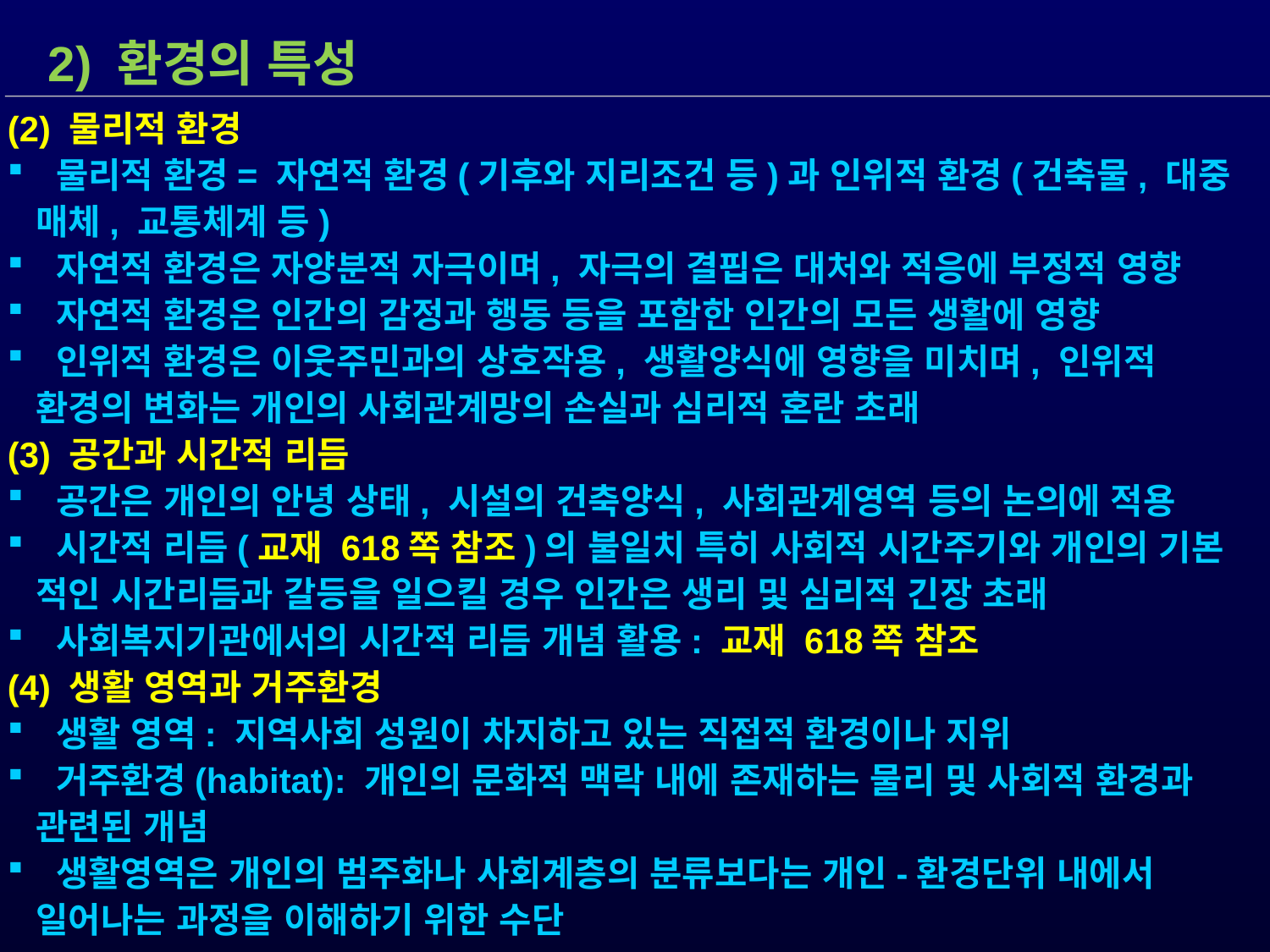

2) 환경의 특성
(2) 물리적 환경
 물리적 환경= 자연적 환경(기후와 지리조건 등)과 인위적 환경(건축물, 대중
  매체, 교통체계 등)
 자연적 환경은 자양분적 자극이며, 자극의 결핍은 대처와 적응에 부정적 영향
 자연적 환경은 인간의 감정과 행동 등을 포함한 인간의 모든 생활에 영향
 인위적 환경은 이웃주민과의 상호작용, 생활양식에 영향을 미치며, 인위적
  환경의 변화는 개인의 사회관계망의 손실과 심리적 혼란 초래
(3) 공간과 시간적 리듬
 공간은 개인의 안녕 상태, 시설의 건축양식, 사회관계영역 등의 논의에 적용
 시간적 리듬(교재 618쪽 참조)의 불일치 특히 사회적 시간주기와 개인의 기본
  적인 시간리듬과 갈등을 일으킬 경우 인간은 생리 및 심리적 긴장 초래
 사회복지기관에서의 시간적 리듬 개념 활용: 교재 618쪽 참조
(4) 생활 영역과 거주환경
 생활 영역: 지역사회 성원이 차지하고 있는 직접적 환경이나 지위
 거주환경(habitat): 개인의 문화적 맥락 내에 존재하는 물리 및 사회적 환경과
  관련된 개념
 생활영역은 개인의 범주화나 사회계층의 분류보다는 개인-환경단위 내에서
  일어나는 과정을 이해하기 위한 수단